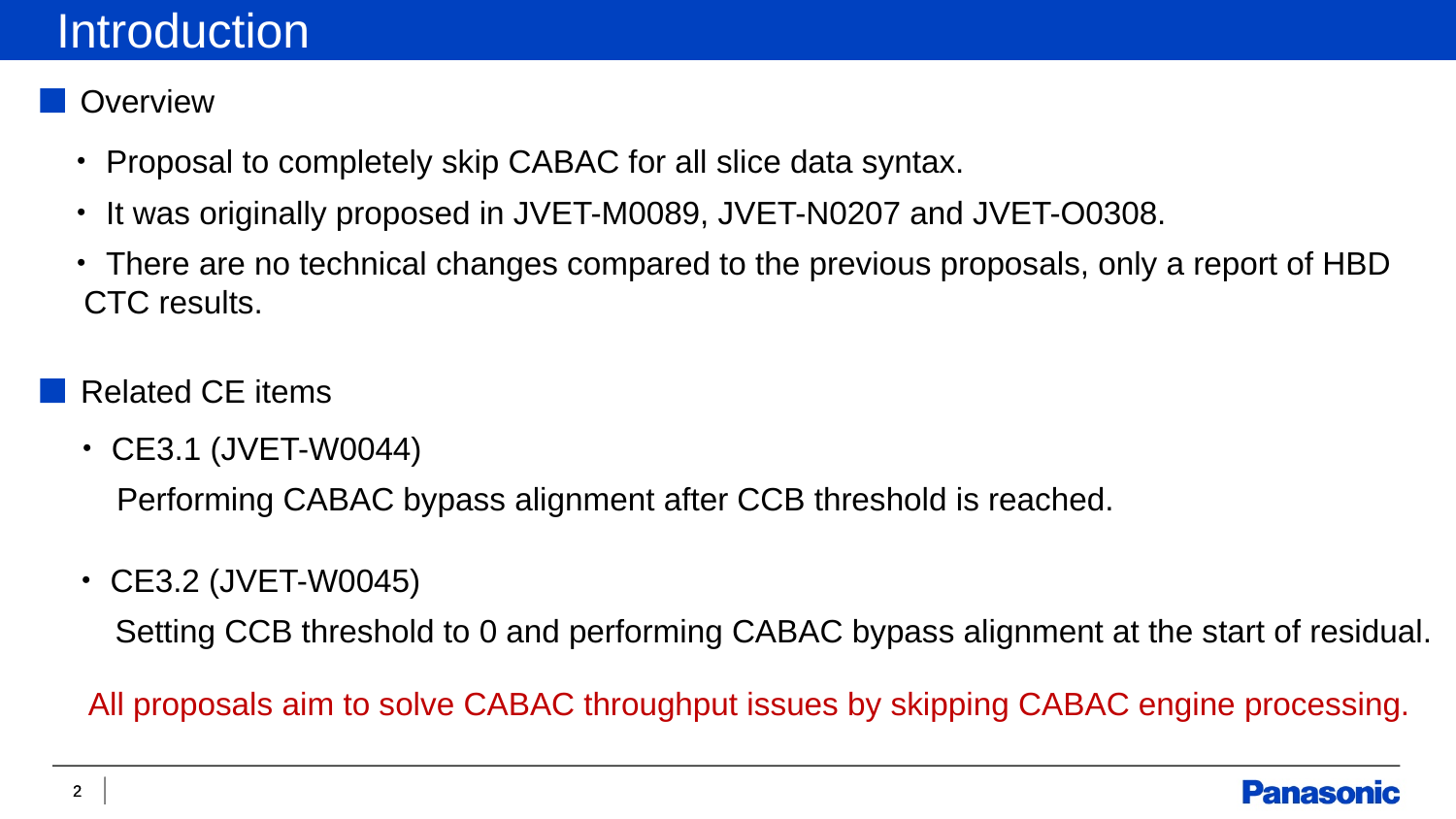

Introduction
Overview

・Proposal to completely skip CABAC for all slice data syntax.
・It was originally proposed in JVET-M0089, JVET-N0207 and JVET-O0308.
・There are no technical changes compared to the previous proposals, only a report of HBD
  CTC results.
Related CE items

・CE3.1 (JVET-W0044)
     Performing CABAC bypass alignment after CCB threshold is reached.
・CE3.2 (JVET-W0045)
     Setting CCB threshold to 0 and performing CABAC bypass alignment at the start of residual.
All proposals aim to solve CABAC throughput issues by skipping CABAC engine processing.
2